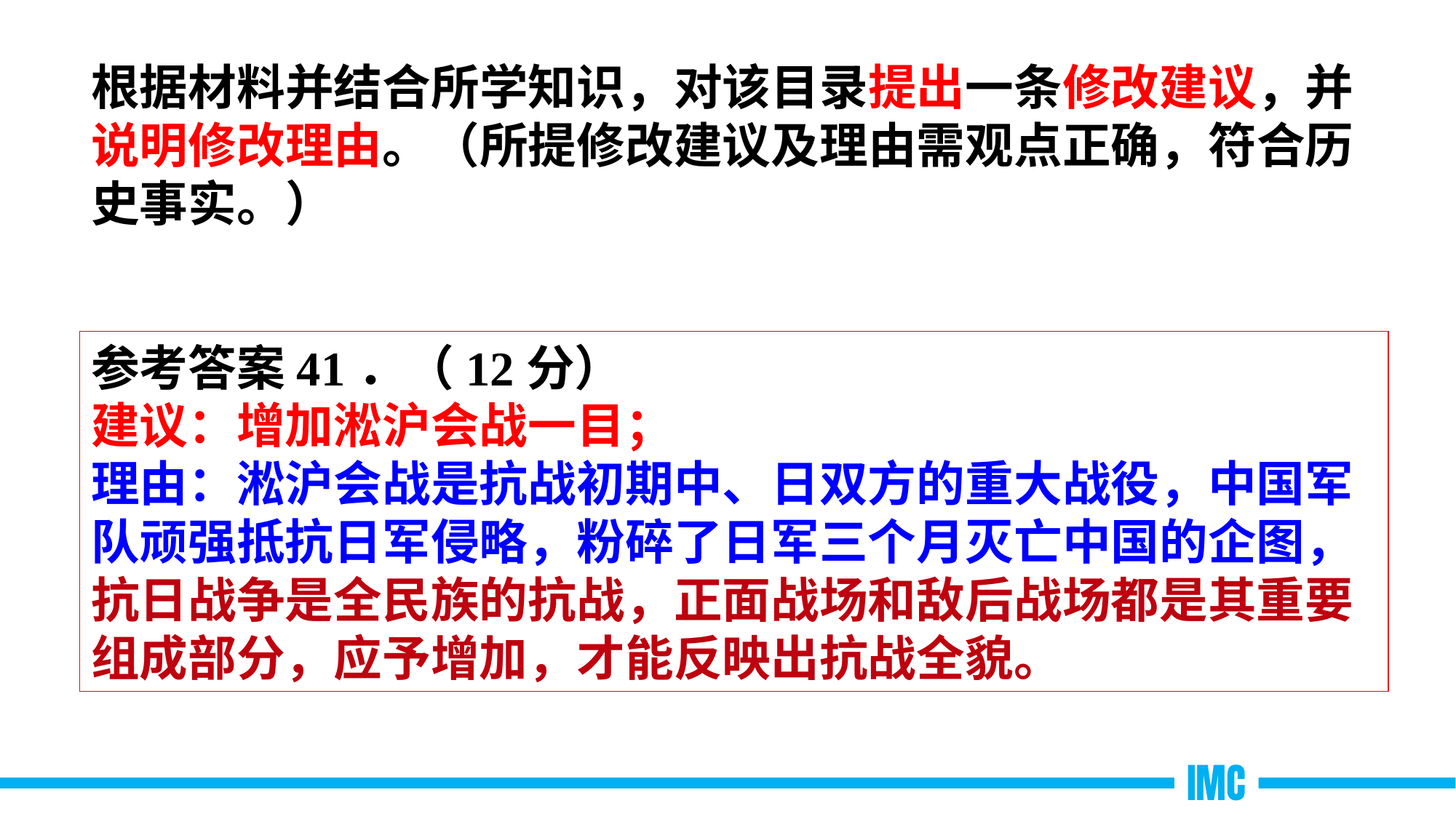

根据材料并结合所学知识，对该目录提出一条修改建议，并说明修改理由。（所提修改建议及理由需观点正确，符合历史事实。）
参考答案41．（12分）
建议：增加淞沪会战一目；
理由：淞沪会战是抗战初期中、日双方的重大战役，中国军队顽强抵抗日军侵略，粉碎了日军三个月灭亡中国的企图，抗日战争是全民族的抗战，正面战场和敌后战场都是其重要组成部分，应予增加，才能反映出抗战全貌。